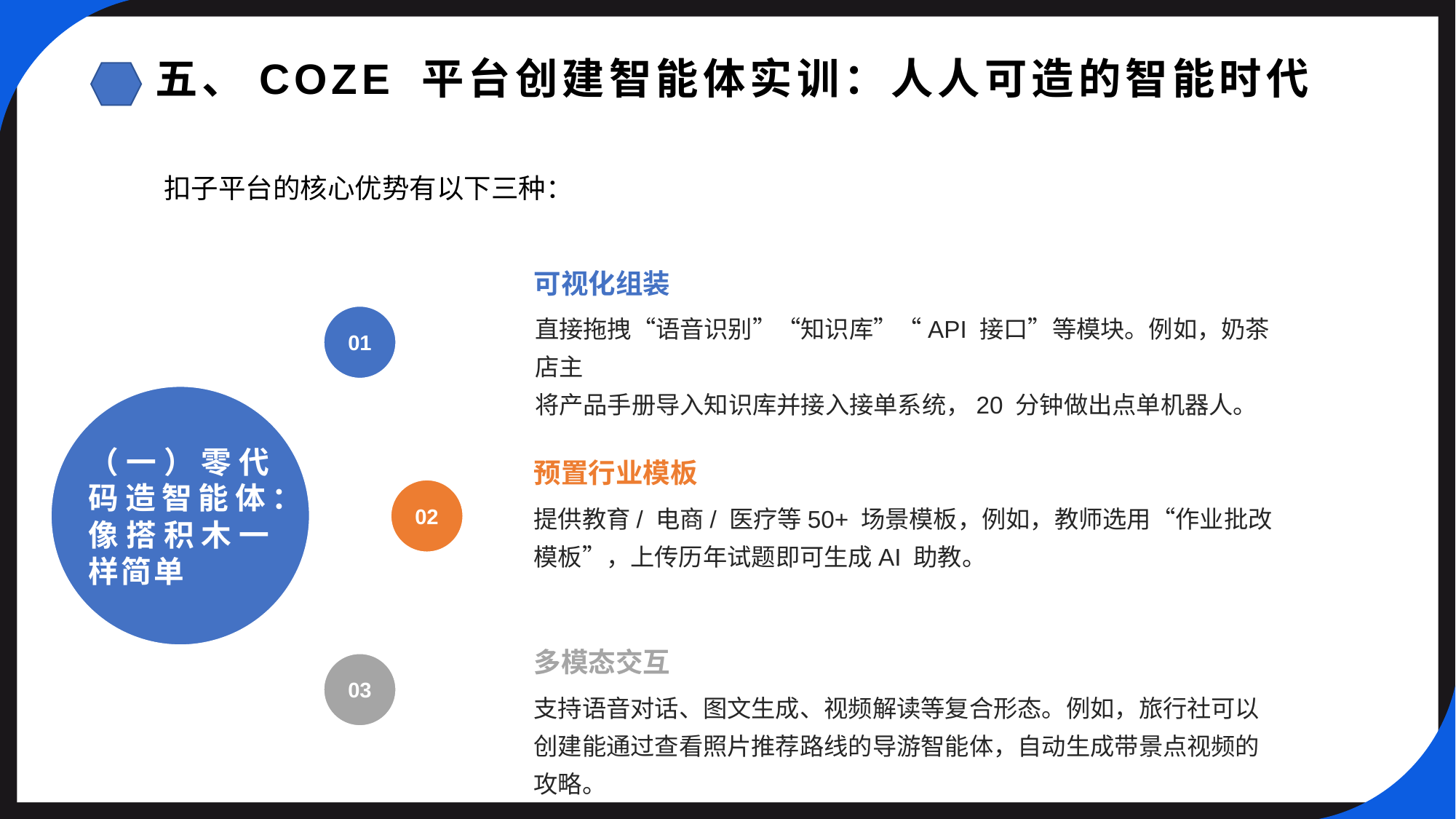

五、COZE 平台创建智能体实训：人人可造的智能时代
扣子平台的核心优势有以下三种：
可视化组装

直接拖拽“语音识别”“知识库”“API 接口”等模块。例如，奶茶店主
将产品手册导入知识库并接入接单系统，20 分钟做出点单机器人。
01
（一）零代码造智能体：像搭积木一样简单
预置行业模板
02
提供教育/ 电商/ 医疗等50+ 场景模板，例如，教师选用“作业批改模板”，上传历年试题即可生成AI 助教。
多模态交互
03
支持语音对话、图文生成、视频解读等复合形态。例如，旅行社可以创建能通过查看照片推荐路线的导游智能体，自动生成带景点视频的攻略。